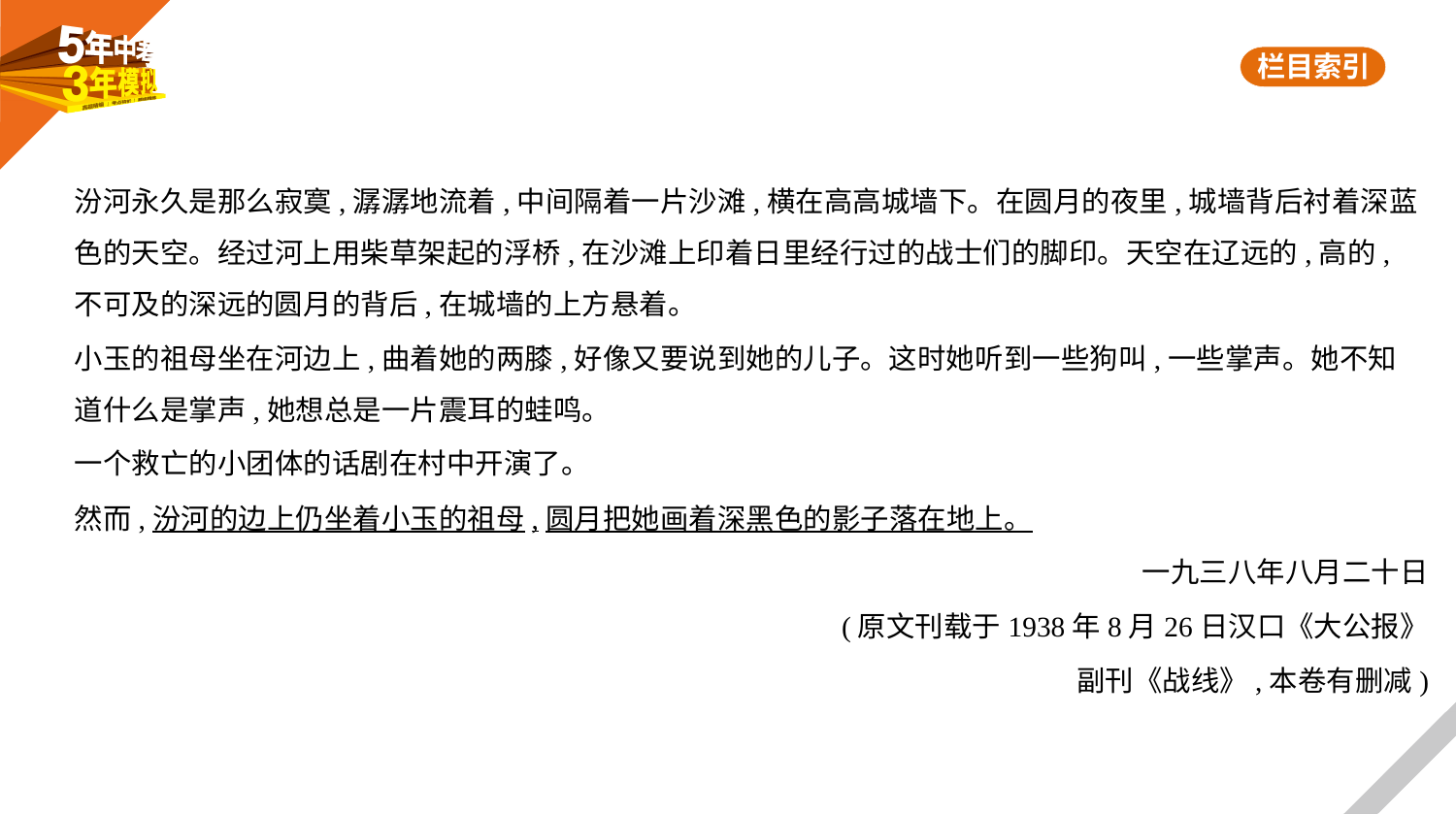

汾河永久是那么寂寞,潺潺地流着,中间隔着一片沙滩,横在高高城墙下。在圆月的夜里,城墙背后衬着深蓝
色的天空。经过河上用柴草架起的浮桥,在沙滩上印着日里经行过的战士们的脚印。天空在辽远的,高的,
不可及的深远的圆月的背后,在城墙的上方悬着。
小玉的祖母坐在河边上,曲着她的两膝,好像又要说到她的儿子。这时她听到一些狗叫,一些掌声。她不知
道什么是掌声,她想总是一片震耳的蛙鸣。
一个救亡的小团体的话剧在村中开演了。
然而,汾河的边上仍坐着小玉的祖母,圆月把她画着深黑色的影子落在地上。
一九三八年八月二十日
(原文刊载于1938年8月26日汉口《大公报》
副刊《战线》,本卷有删减)